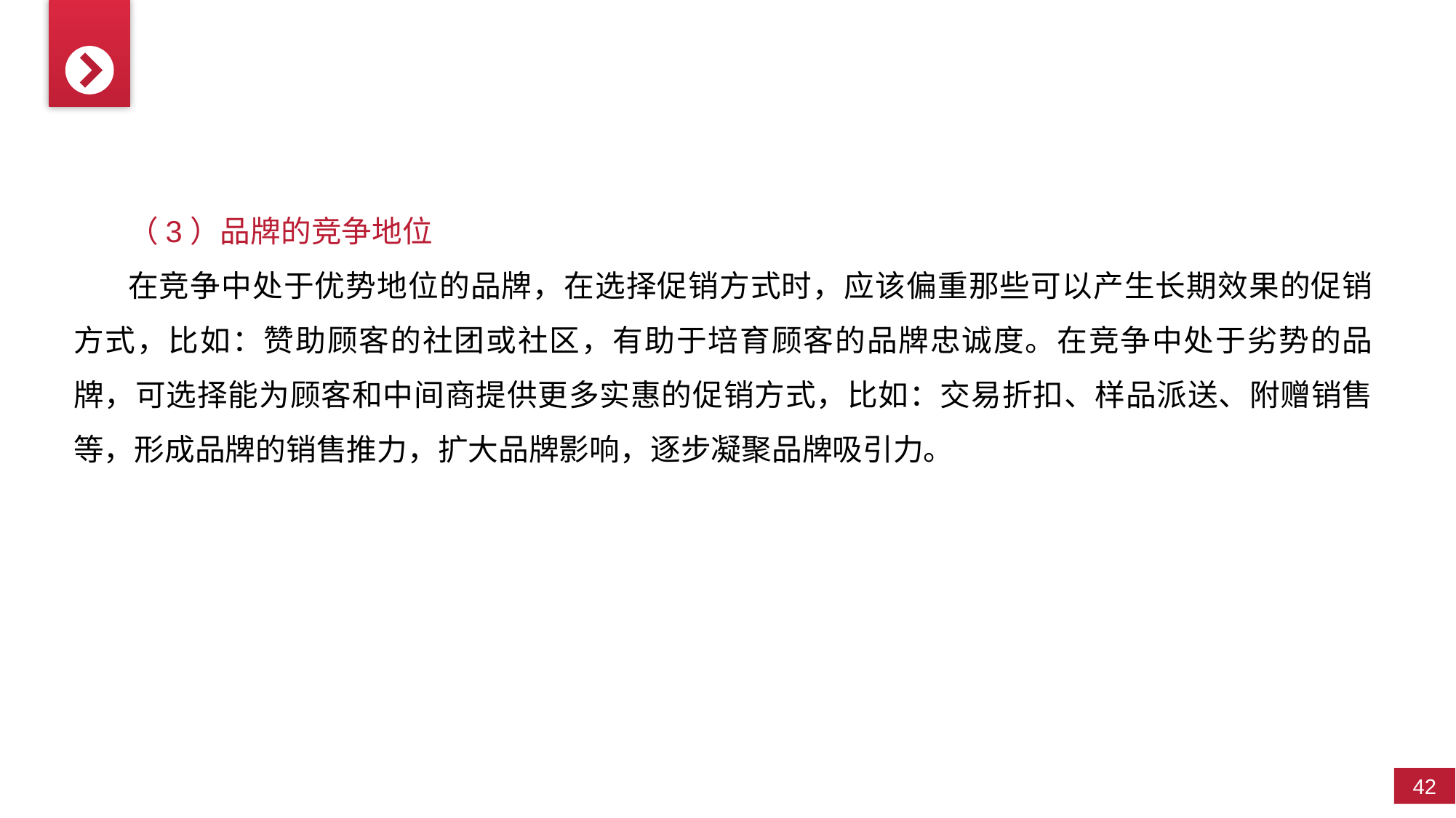

（3）品牌的竞争地位
在竞争中处于优势地位的品牌，在选择促销方式时，应该偏重那些可以产生长期效果的促销方式，比如：赞助顾客的社团或社区，有助于培育顾客的品牌忠诚度。在竞争中处于劣势的品牌，可选择能为顾客和中间商提供更多实惠的促销方式，比如：交易折扣、样品派送、附赠销售等，形成品牌的销售推力，扩大品牌影响，逐步凝聚品牌吸引力。